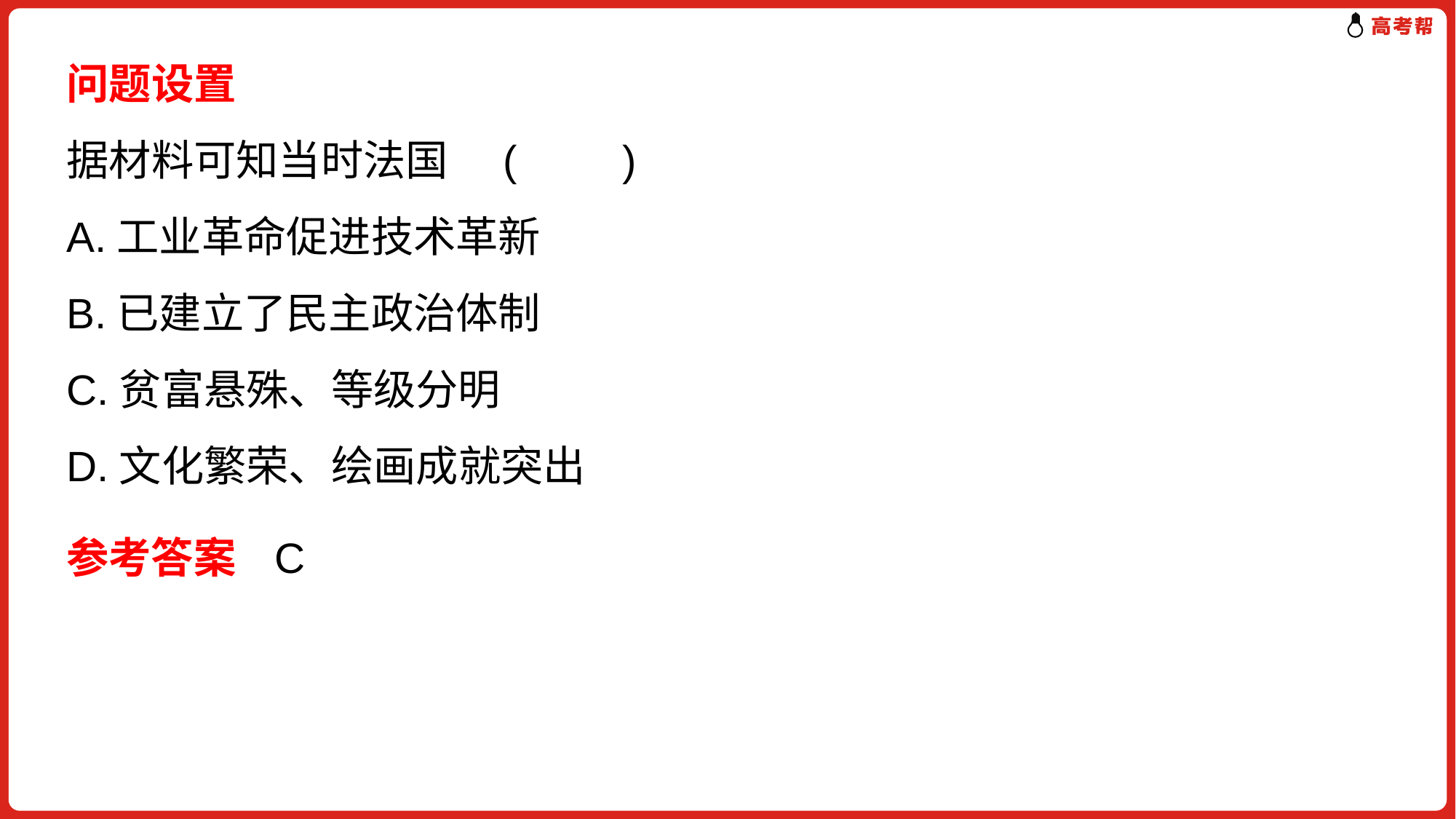

问题设置
据材料可知当时法国	(　　)
A.工业革命促进技术革新
B.已建立了民主政治体制
C.贫富悬殊、等级分明
D.文化繁荣、绘画成就突出
参考答案   C